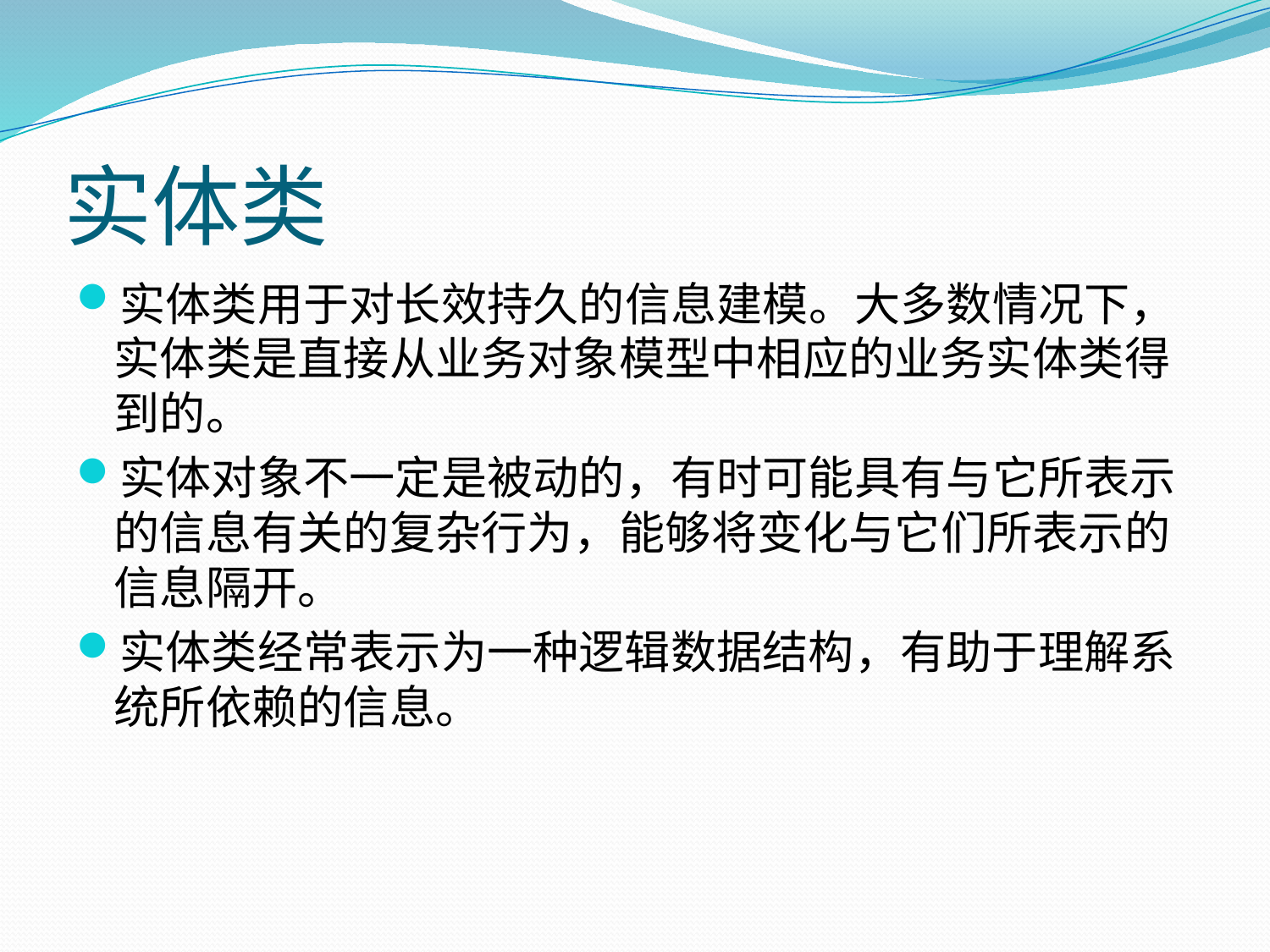

# 实体类
实体类用于对长效持久的信息建模。大多数情况下，实体类是直接从业务对象模型中相应的业务实体类得到的。
实体对象不一定是被动的，有时可能具有与它所表示的信息有关的复杂行为，能够将变化与它们所表示的信息隔开。
实体类经常表示为一种逻辑数据结构，有助于理解系统所依赖的信息。